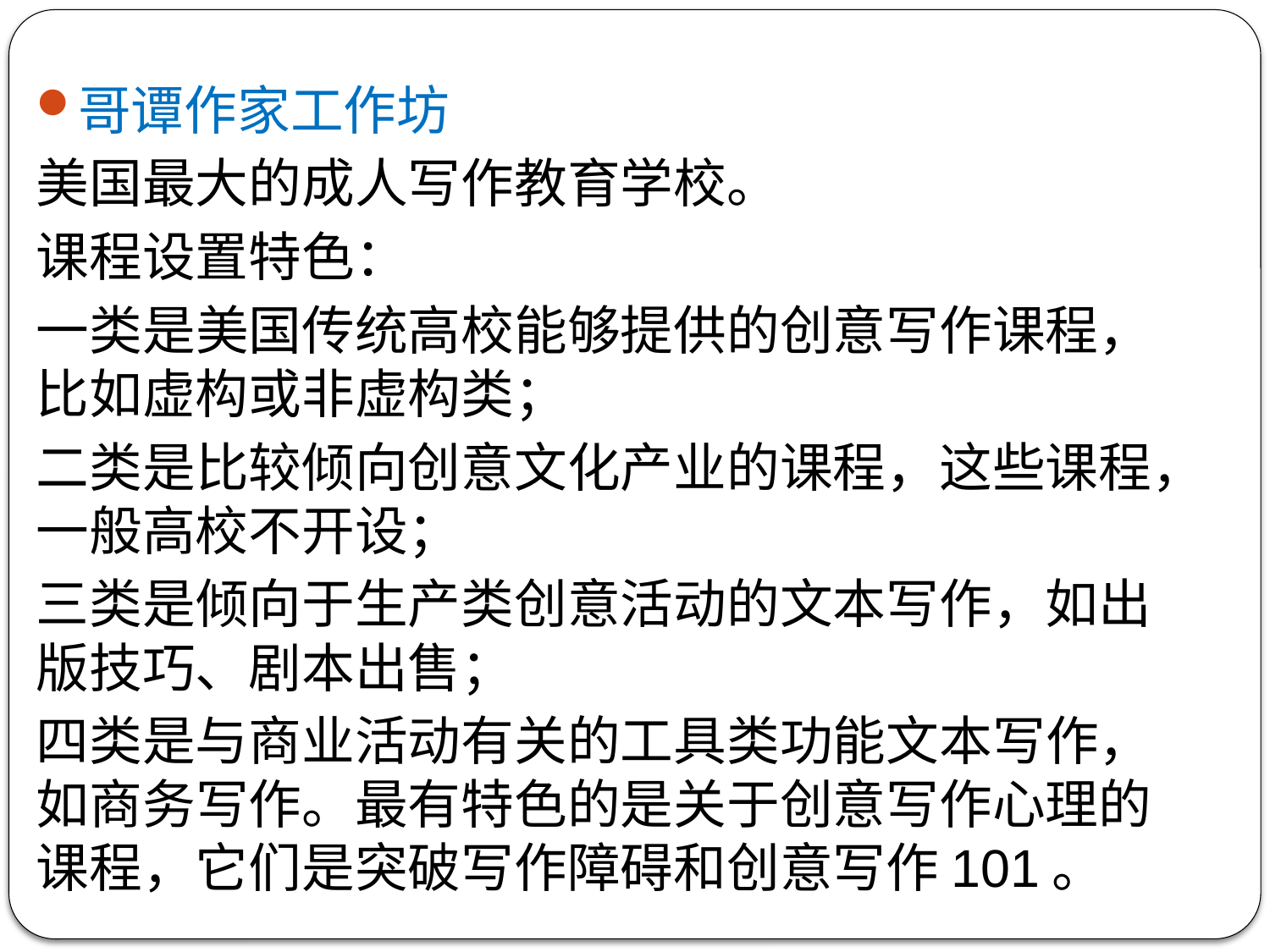

哥谭作家工作坊
美国最大的成人写作教育学校。
课程设置特色：
一类是美国传统高校能够提供的创意写作课程，比如虚构或非虚构类；
二类是比较倾向创意文化产业的课程，这些课程，一般高校不开设；
三类是倾向于生产类创意活动的文本写作，如出版技巧、剧本出售；
四类是与商业活动有关的工具类功能文本写作，如商务写作。最有特色的是关于创意写作心理的课程，它们是突破写作障碍和创意写作101。